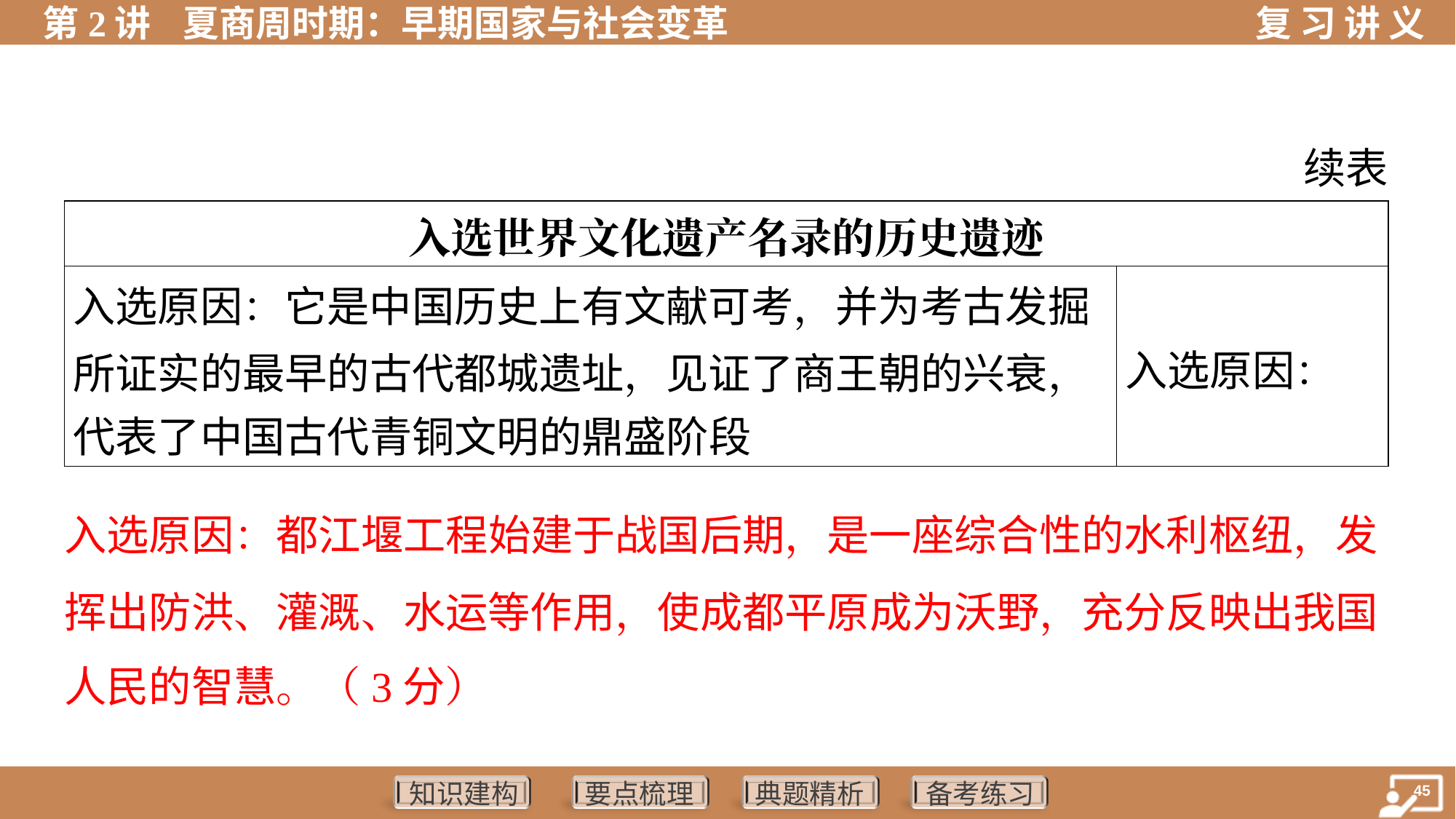

续表
| 入选世界文化遗产名录的历史遗迹 |  |
| --- | --- |
| 入选原因：它是中国历史上有文献可考，并为考古发掘 所证实的最早的古代都城遗址，见证了商王朝的兴衰， 代表了中国古代青铜文明的鼎盛阶段 | 入选原因： |
入选原因：都江堰工程始建于战国后期，是一座综合性的水利枢纽，发
挥出防洪、灌溉、水运等作用，使成都平原成为沃野，充分反映出我国
人民的智慧。（3分）